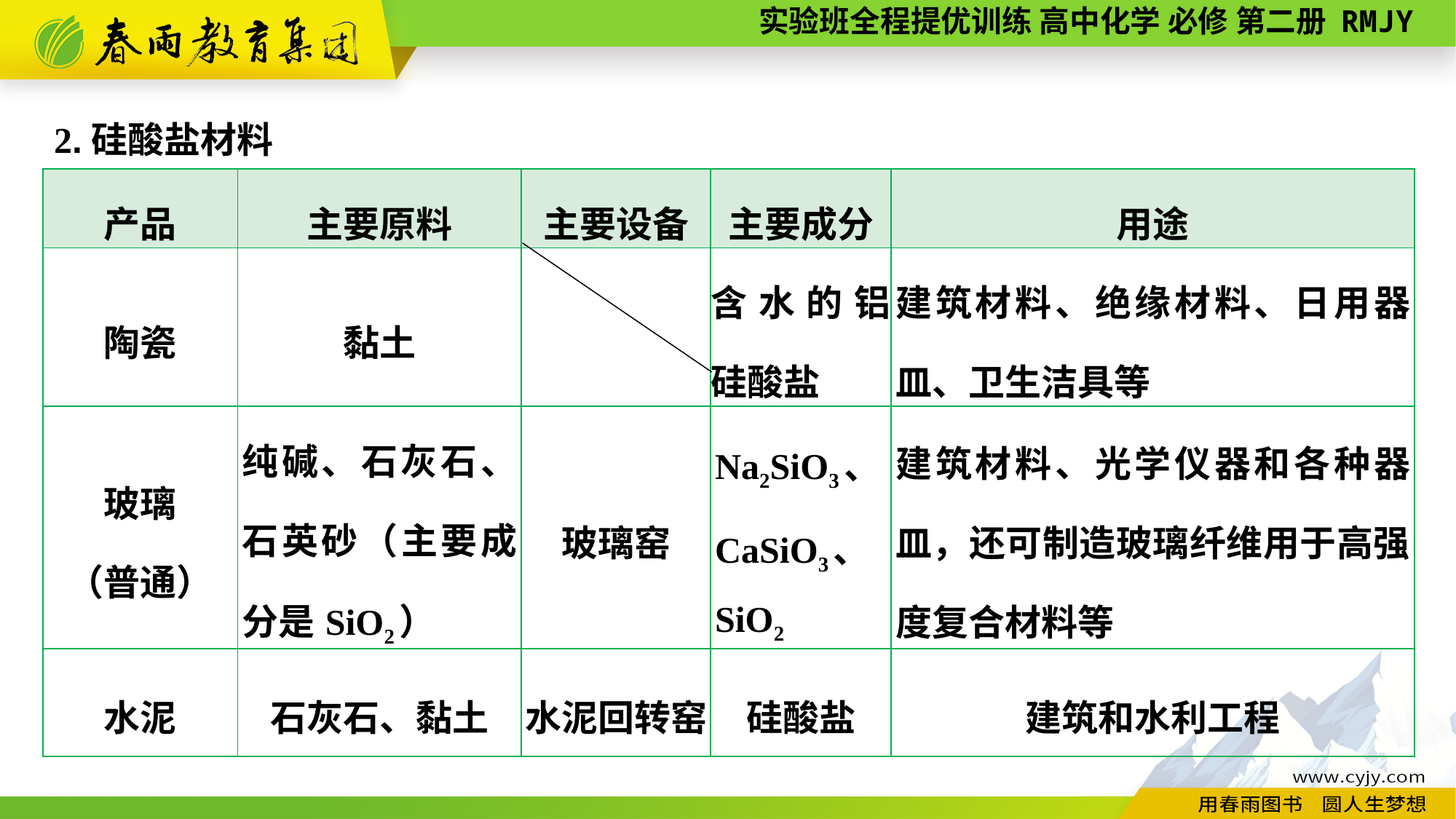

2.硅酸盐材料
| 产品 | 主要原料 | 主要设备 | 主要成分 | 用途 |
| --- | --- | --- | --- | --- |
| 陶瓷 | 黏土 |  | 含水的铝硅酸盐 | 建筑材料、绝缘材料、日用器皿、卫生洁具等 |
| 玻璃 （普通） | 纯碱、石灰石、石英砂（主要成分是SiO2） | 玻璃窑 | Na2SiO3、 CaSiO3、 SiO2 | 建筑材料、光学仪器和各种器皿，还可制造玻璃纤维用于高强度复合材料等 |
| 水泥 | 石灰石、黏土 | 水泥回转窑 | 硅酸盐 | 建筑和水利工程 |